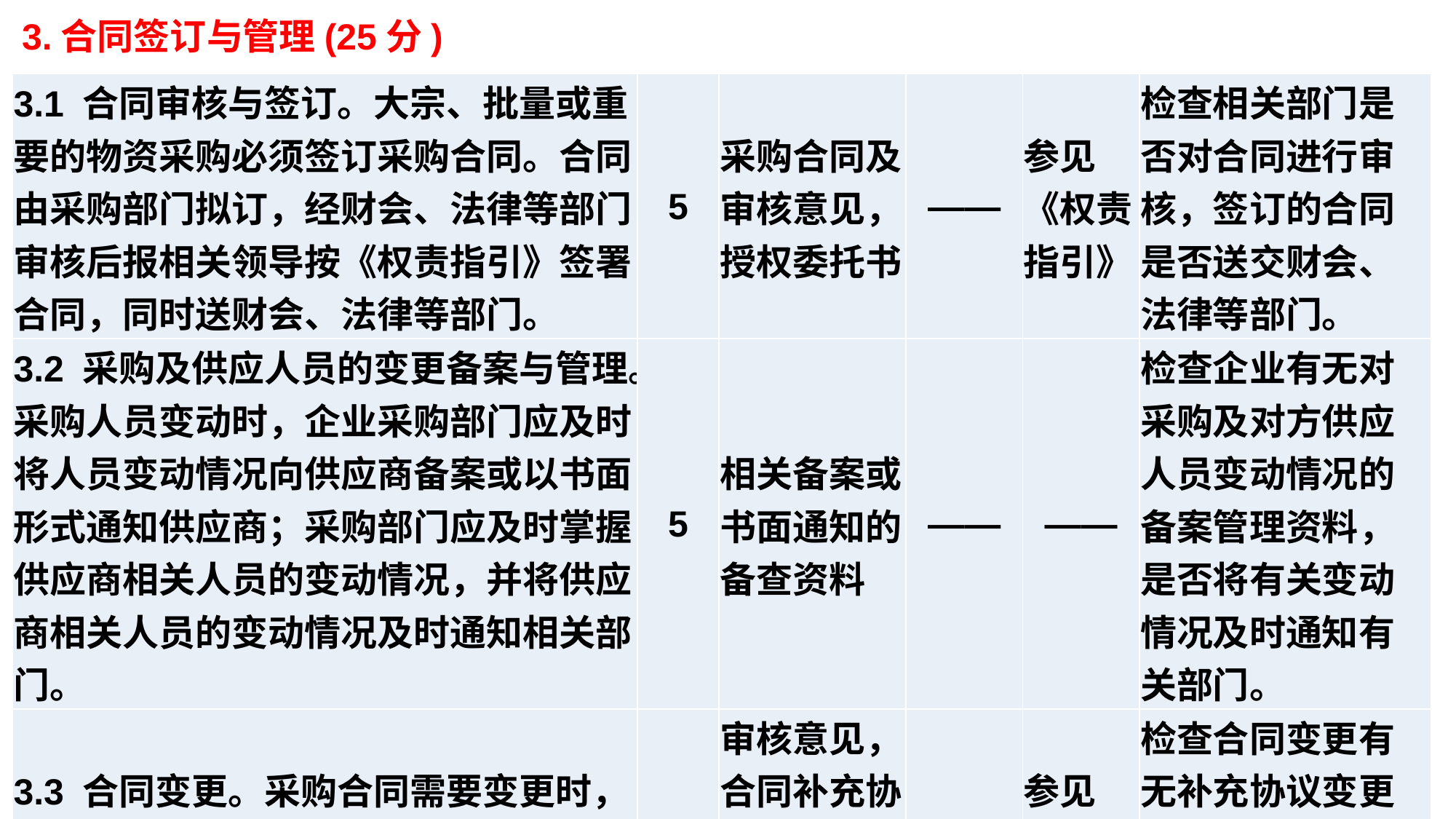

3.合同签订与管理(25分)
| 3.1 合同审核与签订。大宗、批量或重要的物资采购必须签订采购合同。合同由采购部门拟订，经财会、法律等部门审核后报相关领导按《权责指引》签署合同，同时送财会、法律等部门。 | 5 | 采购合同及审核意见，授权委托书 | —— | 参见《权责指引》 | 检查相关部门是否对合同进行审核，签订的合同是否送交财会、法律等部门。 |
| --- | --- | --- | --- | --- | --- |
| 3.2 采购及供应人员的变更备案与管理。采购人员变动时，企业采购部门应及时将人员变动情况向供应商备案或以书面形式通知供应商；采购部门应及时掌握供应商相关人员的变动情况，并将供应商相关人员的变动情况及时通知相关部门。 | 5 | 相关备案或书面通知的备查资料 | —— | —— | 检查企业有无对采购及对方供应人员变动情况的备案管理资料，是否将有关变动情况及时通知有关部门。 |
| 3.3 合同变更。采购合同需要变更时，采购部门应会同财会、法律等部门按原合同审签程序办理。 | 5 | 审核意见，合同补充协议（或合同变更单）等资料 | —— | 参见《权责指引》 | 检查合同变更有无补充协议变更单等资料，相关审签是否符合《权责指引》。 |